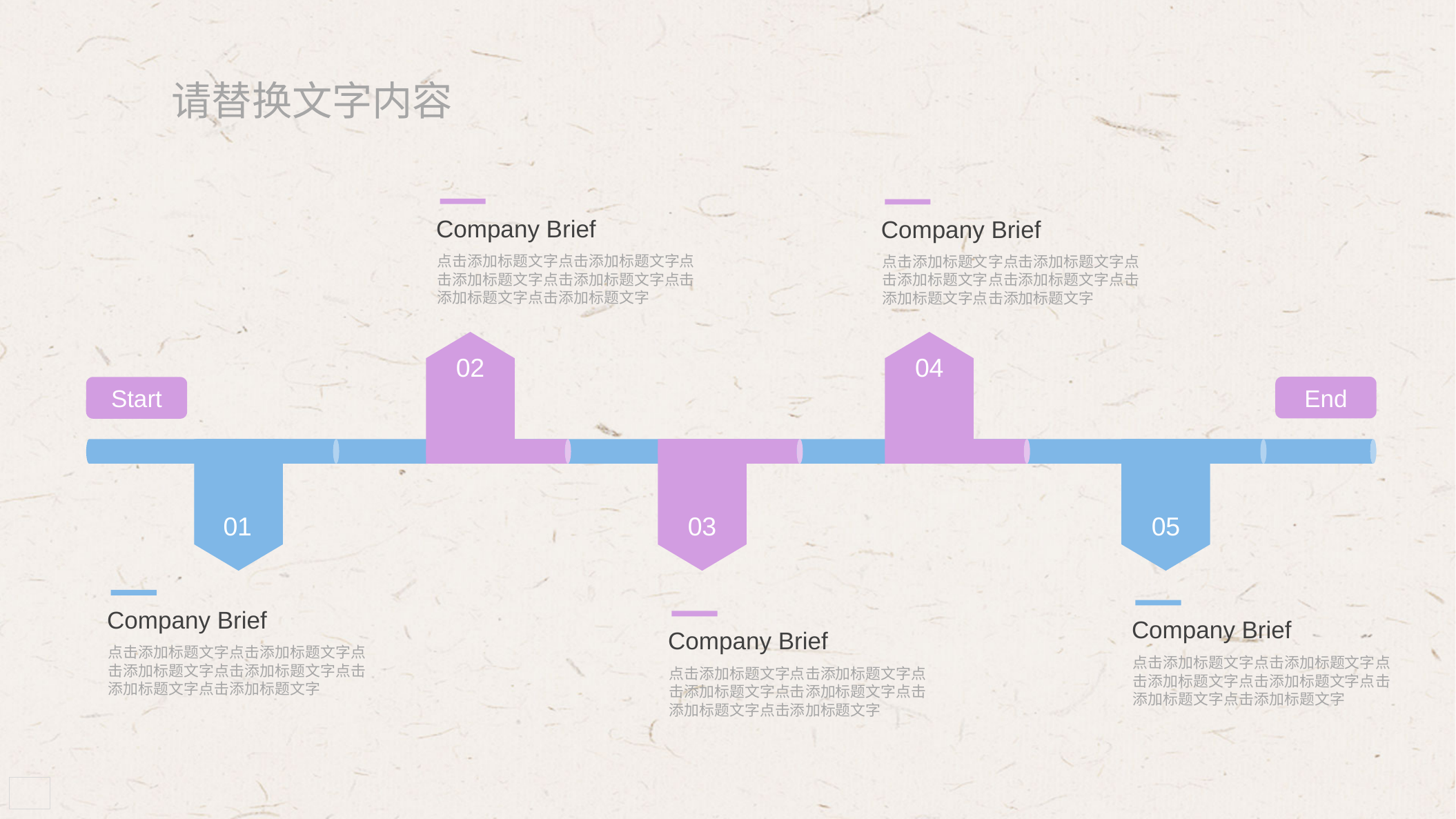

请替换文字内容

Company Brief
点击添加标题文字点击添加标题文字点击添加标题文字点击添加标题文字点击添加标题文字点击添加标题文字

Company Brief
点击添加标题文字点击添加标题文字点击添加标题文字点击添加标题文字点击添加标题文字点击添加标题文字

02

04
End
Start

01

05

03

Company Brief
点击添加标题文字点击添加标题文字点击添加标题文字点击添加标题文字点击添加标题文字点击添加标题文字

Company Brief
点击添加标题文字点击添加标题文字点击添加标题文字点击添加标题文字点击添加标题文字点击添加标题文字

Company Brief
点击添加标题文字点击添加标题文字点击添加标题文字点击添加标题文字点击添加标题文字点击添加标题文字
12